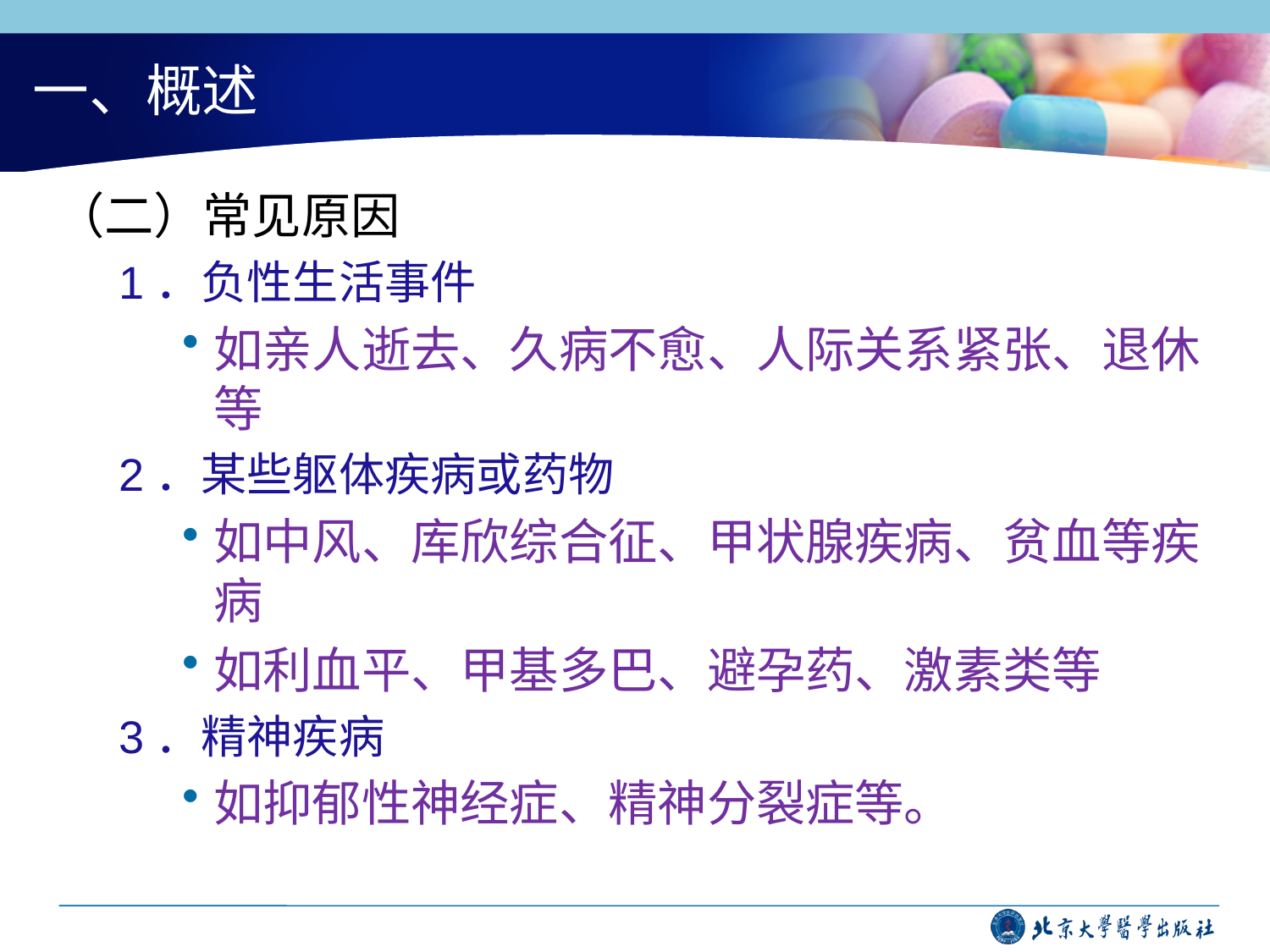

# 一、概述
（二）常见原因
1．负性生活事件
如亲人逝去、久病不愈、人际关系紧张、退休等
2．某些躯体疾病或药物
如中风、库欣综合征、甲状腺疾病、贫血等疾病
如利血平、甲基多巴、避孕药、激素类等
3．精神疾病
如抑郁性神经症、精神分裂症等。